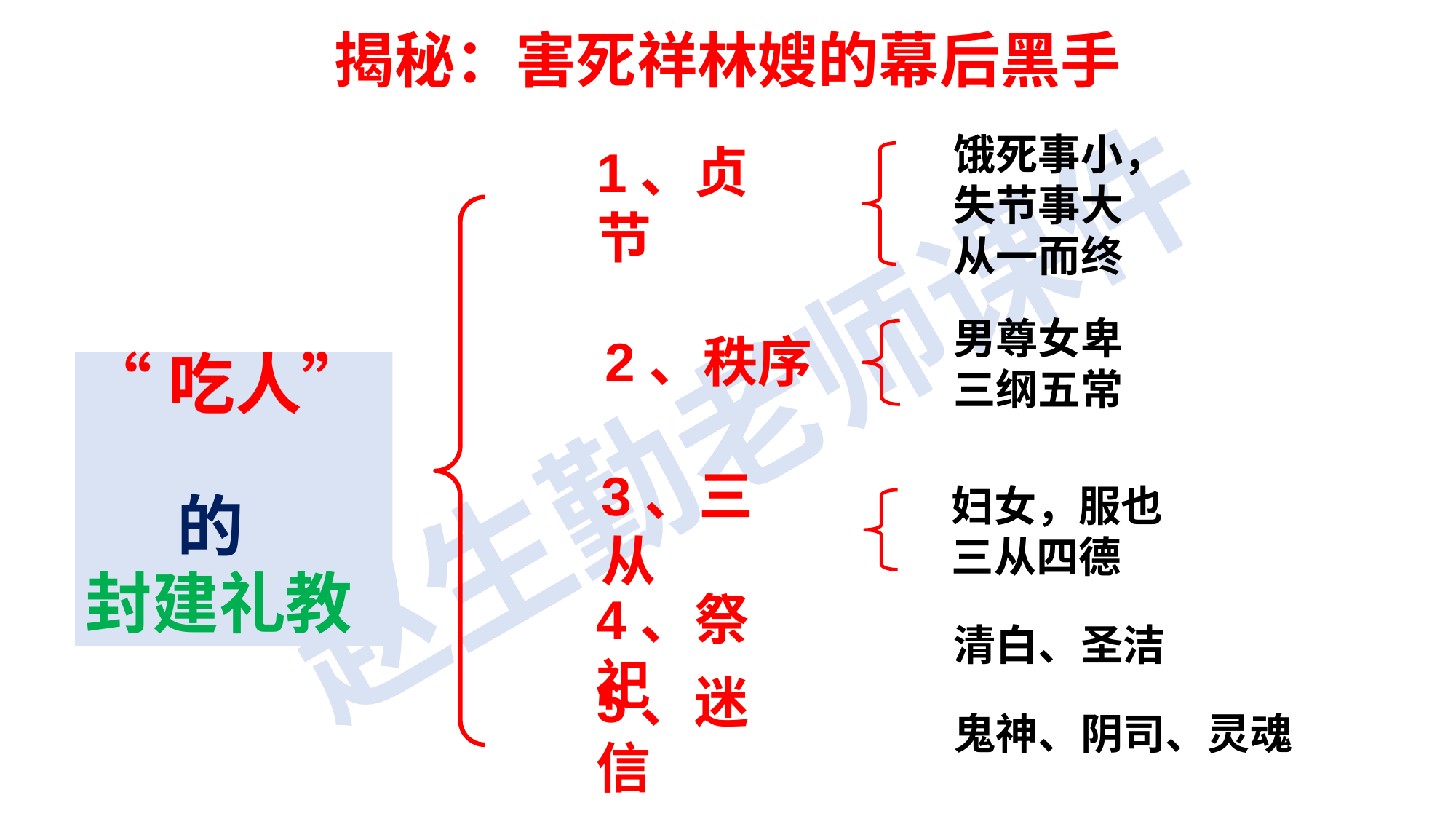

揭秘：害死祥林嫂的幕后黑手
饿死事小，
失节事大从一而终

1、贞节

男尊女卑三纲五常
2、秩序

“吃人”
     的
封建礼教

妇女，服也
三从四德
3、三从

清白、圣洁
4、祭祀
鬼神、阴司、灵魂
5、迷信